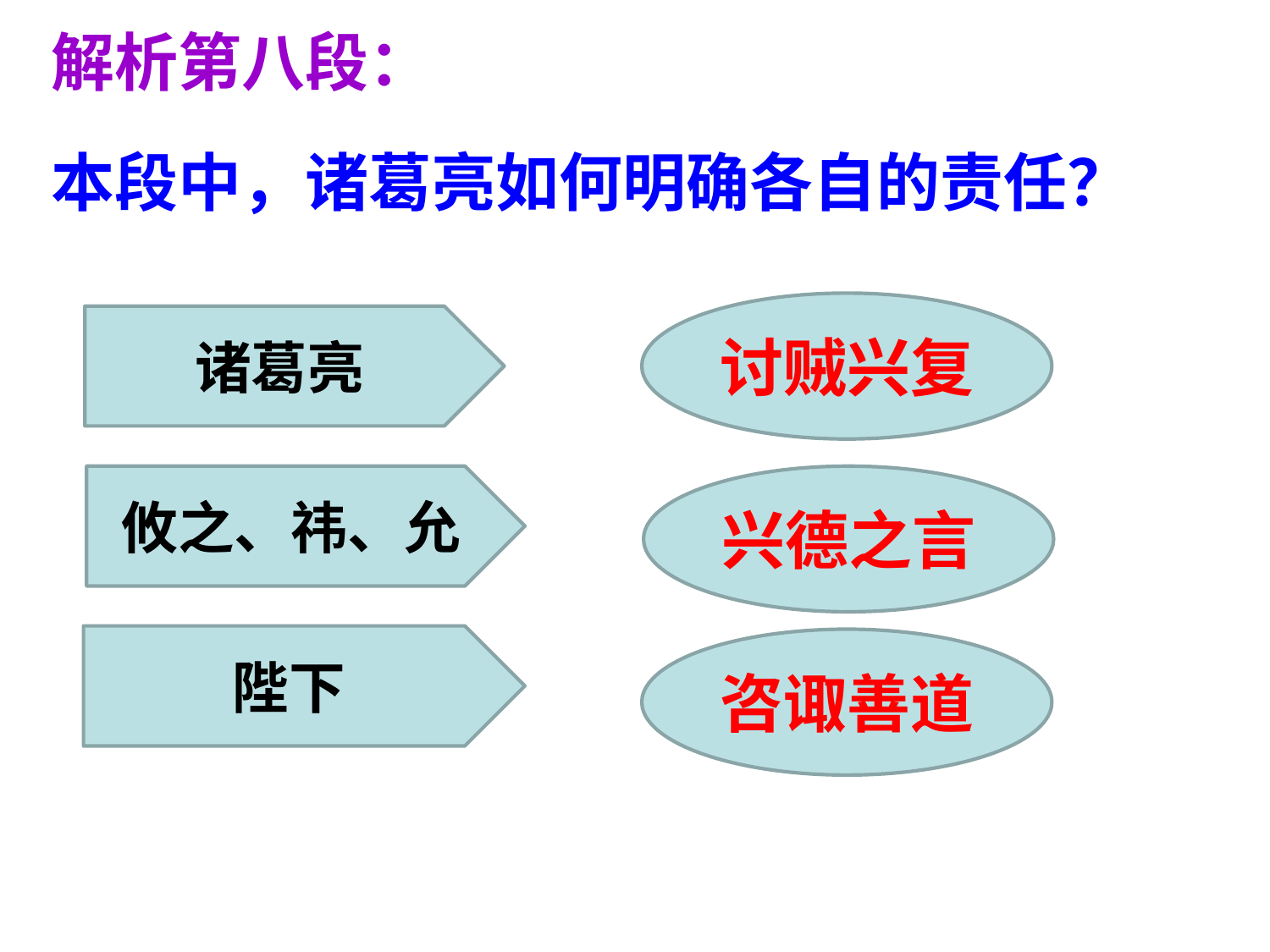

解析第八段：
本段中，诸葛亮如何明确各自的责任？
讨贼兴复
诸葛亮
攸之、祎、允
兴德之言
陛下
咨诹善道